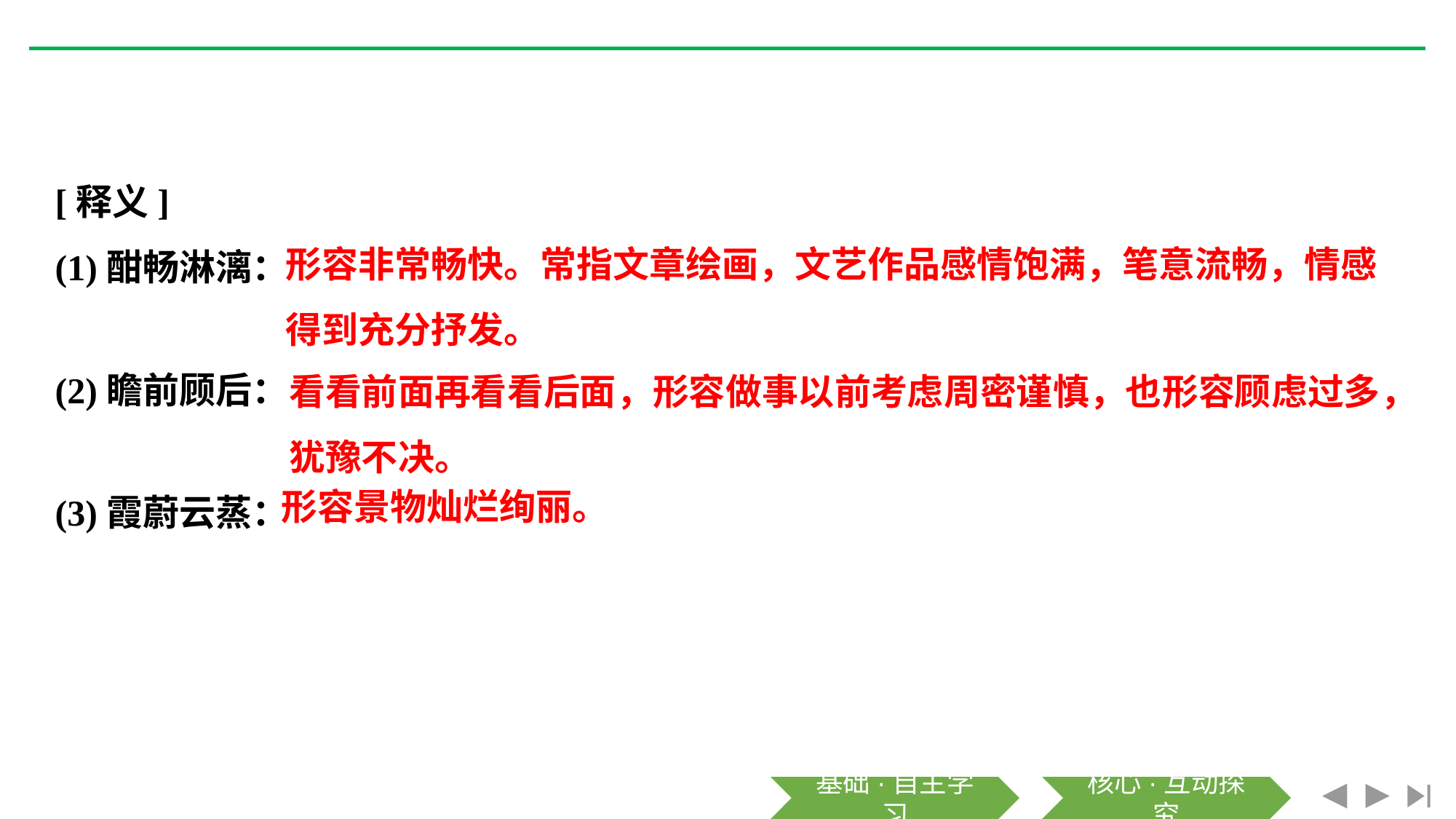

[释义]
(1)酣畅淋漓：

(2)瞻前顾后：

(3)霞蔚云蒸：
形容非常畅快。常指文章绘画，文艺作品感情饱满，笔意流畅，情感
得到充分抒发。
看看前面再看看后面，形容做事以前考虑周密谨慎，也形容顾虑过多，
犹豫不决。
形容景物灿烂绚丽。